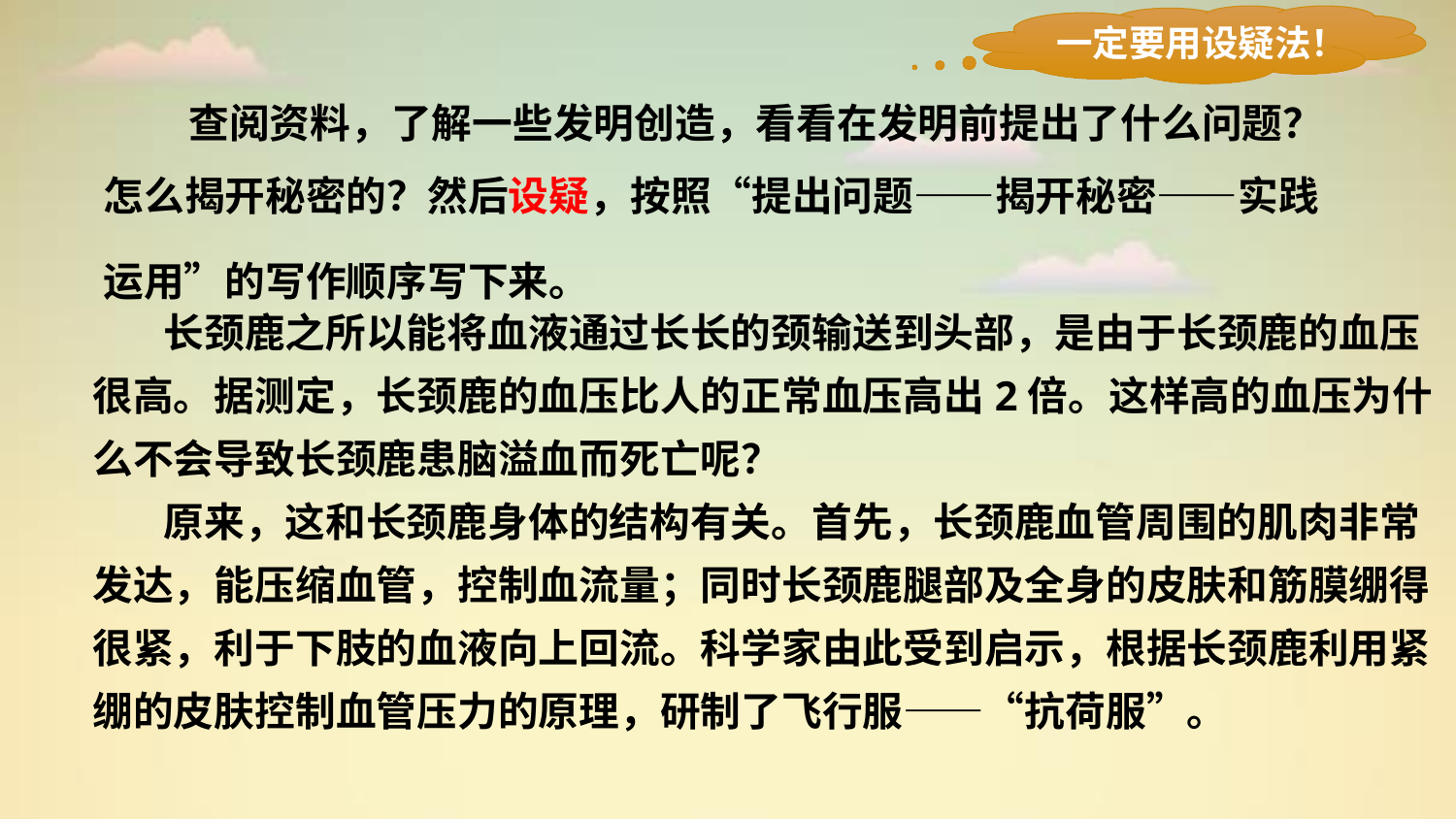

一定要用设疑法！
查阅资料，了解一些发明创造，看看在发明前提出了什么问题？怎么揭开秘密的？然后设疑，按照“提出问题——揭开秘密——实践运用”的写作顺序写下来。
长颈鹿之所以能将血液通过长长的颈输送到头部，是由于长颈鹿的血压很高。据测定，长颈鹿的血压比人的正常血压高出2倍。这样高的血压为什么不会导致长颈鹿患脑溢血而死亡呢？
原来，这和长颈鹿身体的结构有关。首先，长颈鹿血管周围的肌肉非常发达，能压缩血管，控制血流量；同时长颈鹿腿部及全身的皮肤和筋膜绷得很紧，利于下肢的血液向上回流。科学家由此受到启示，根据长颈鹿利用紧绷的皮肤控制血管压力的原理，研制了飞行服——“抗荷服”。